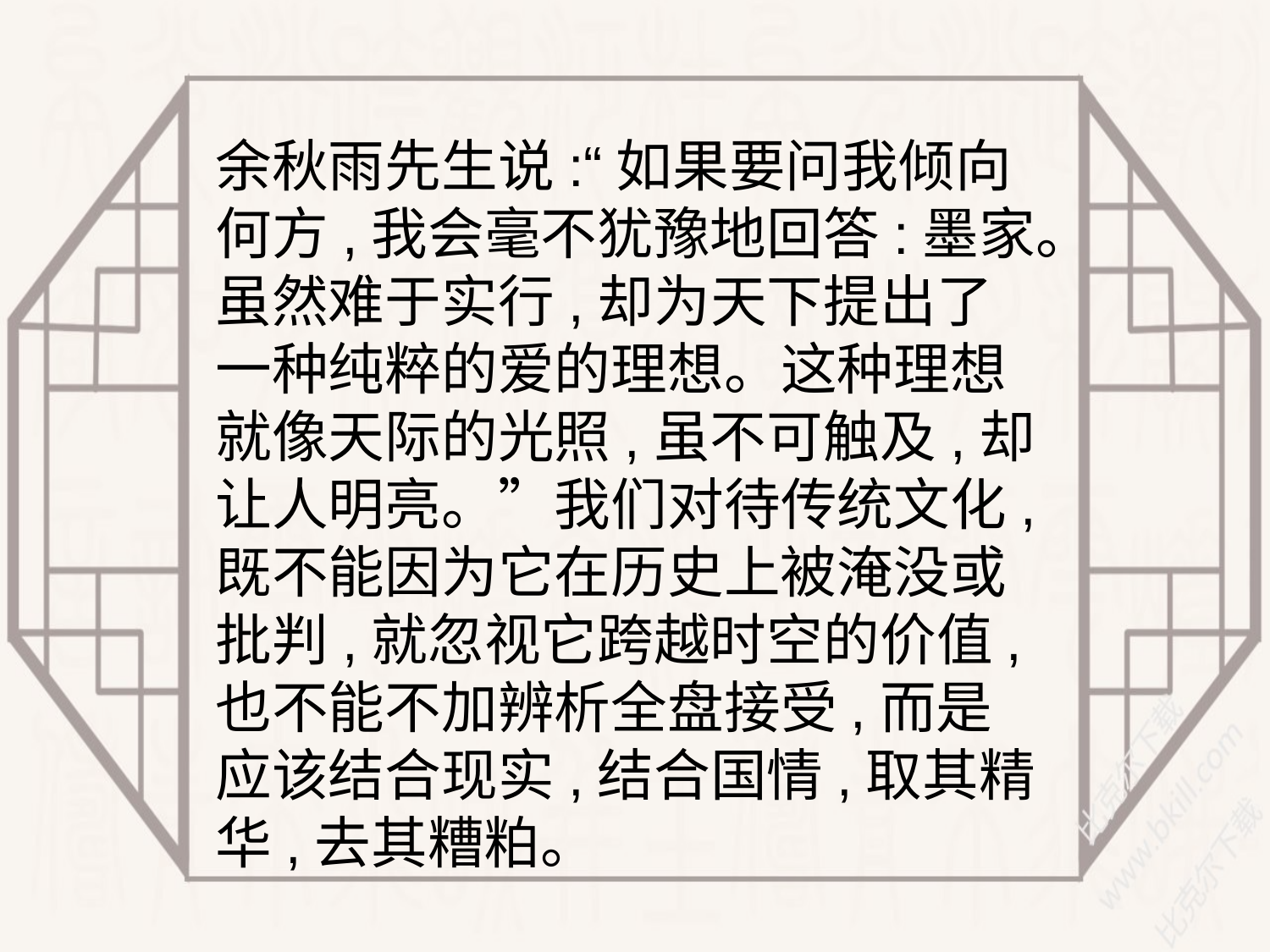

余秋雨先生说:“如果要问我倾向何方,我会毫不犹豫地回答:墨家。虽然难于实行,却为天下提出了一种纯粹的爱的理想。这种理想就像天际的光照,虽不可触及,却让人明亮。”我们对待传统文化,既不能因为它在历史上被淹没或批判,就忽视它跨越时空的价值,也不能不加辨析全盘接受,而是应该结合现实,结合国情,取其精华,去其糟粕。